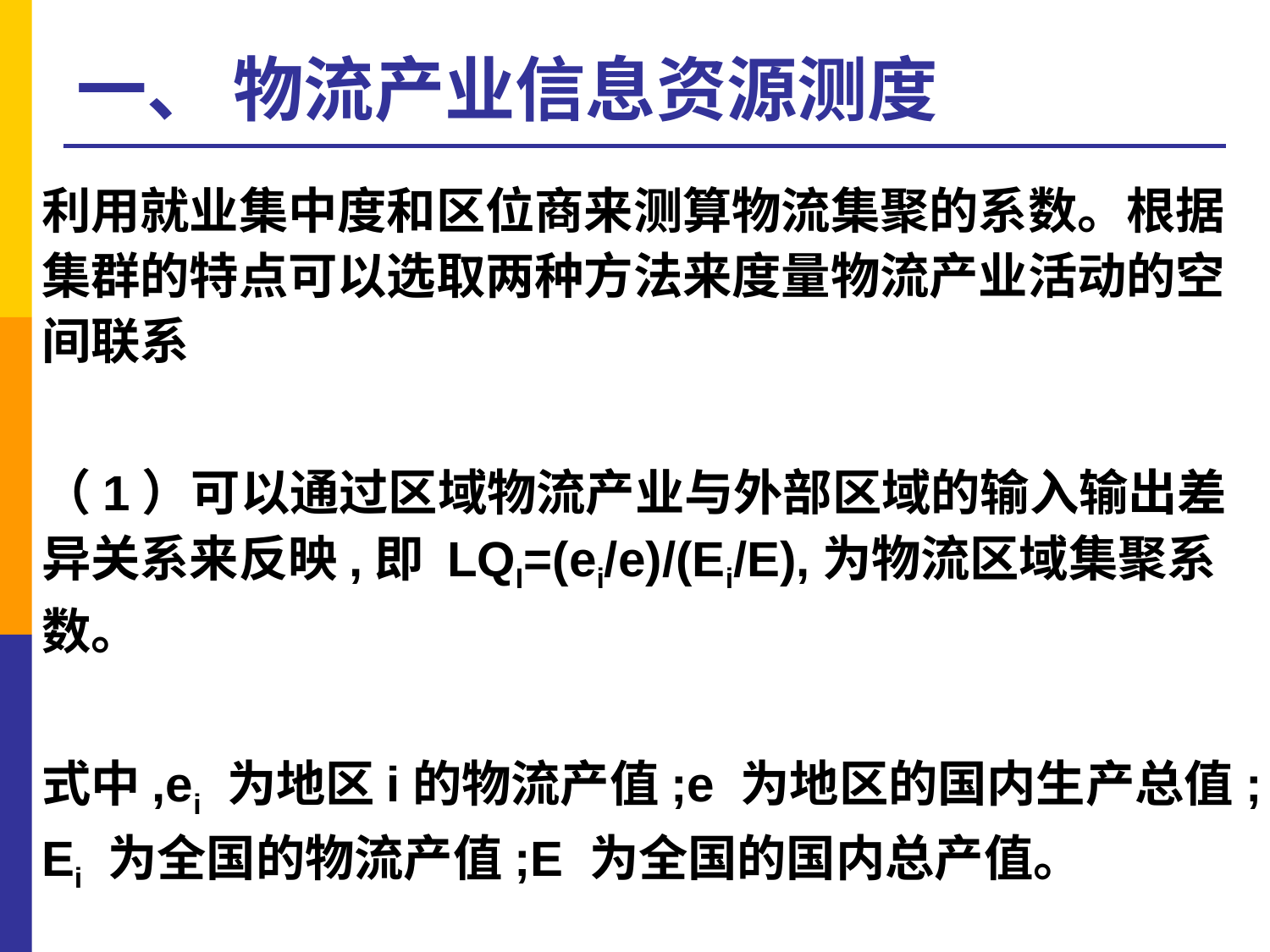

# 一、 物流产业信息资源测度
利用就业集中度和区位商来测算物流集聚的系数。根据集群的特点可以选取两种方法来度量物流产业活动的空间联系

（1）可以通过区域物流产业与外部区域的输入输出差异关系来反映,即 LQI=(ei/e)/(Ei/E),为物流区域集聚系数。

式中,ei 为地区i的物流产值;e 为地区的国内生产总值;Ei 为全国的物流产值;E 为全国的国内总产值。